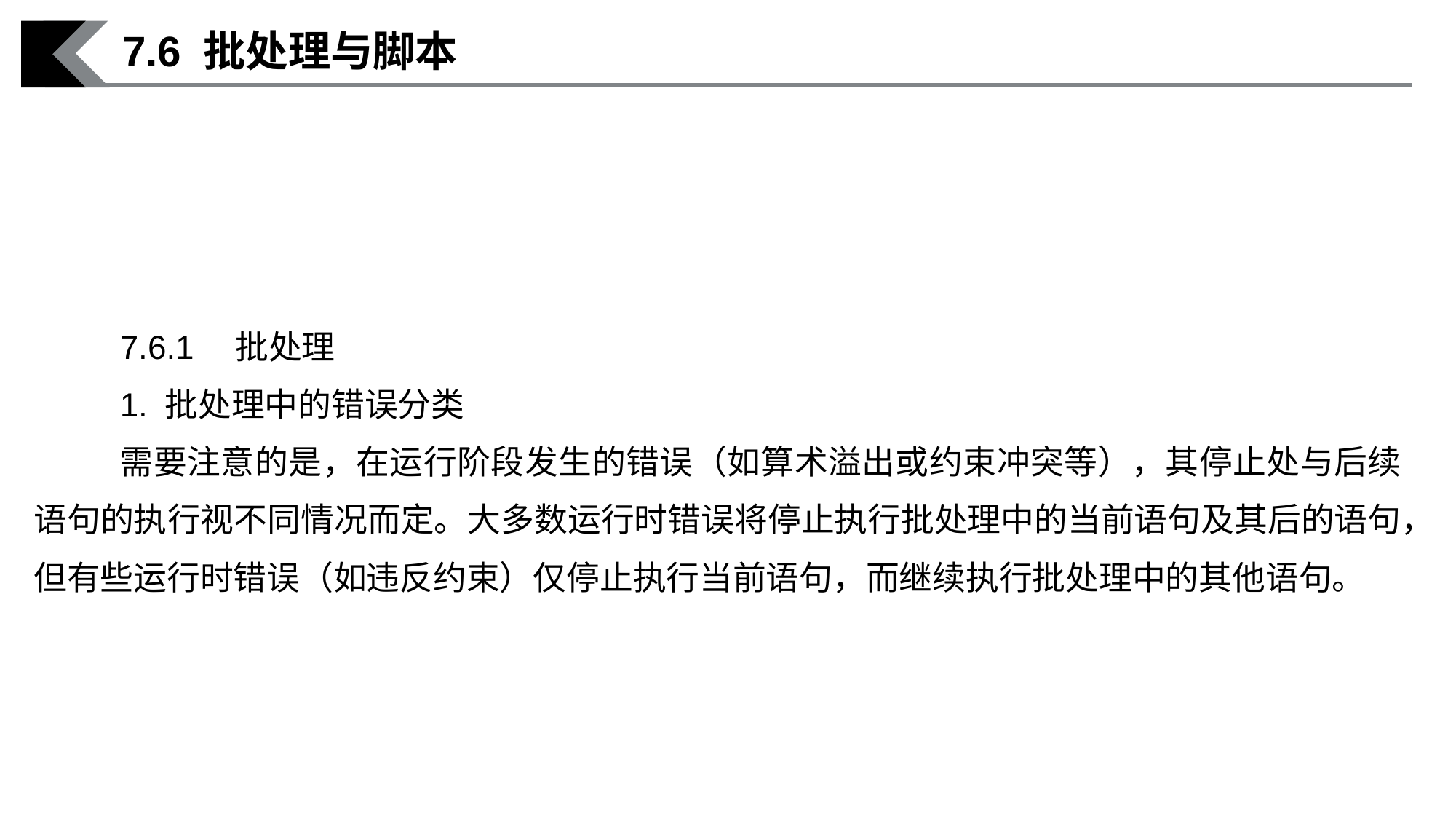

7.6 批处理与脚本
7.6.1　批处理
1. 批处理中的错误分类
需要注意的是，在运行阶段发生的错误（如算术溢出或约束冲突等），其停止处与后续语句的执行视不同情况而定。大多数运行时错误将停止执行批处理中的当前语句及其后的语句，但有些运行时错误（如违反约束）仅停止执行当前语句，而继续执行批处理中的其他语句。